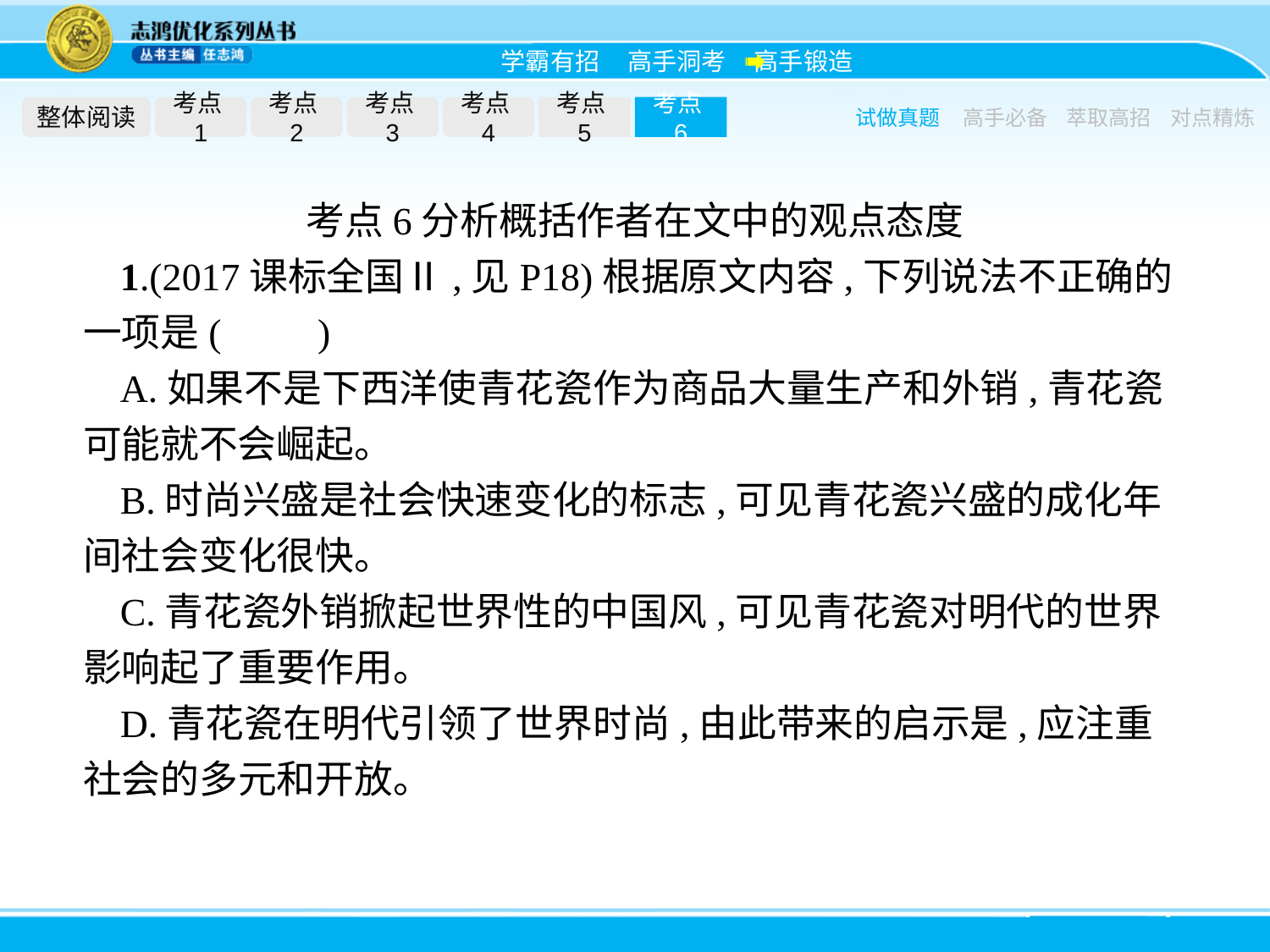

整体阅读
考点1
考点2
考点3
考点4
考点5
考点6
试做真题
高手必备
萃取高招
对点精炼
考点6分析概括作者在文中的观点态度
1.(2017课标全国Ⅱ,见P18)根据原文内容,下列说法不正确的一项是(　　)
A.如果不是下西洋使青花瓷作为商品大量生产和外销,青花瓷可能就不会崛起。
B.时尚兴盛是社会快速变化的标志,可见青花瓷兴盛的成化年间社会变化很快。
C.青花瓷外销掀起世界性的中国风,可见青花瓷对明代的世界影响起了重要作用。
D.青花瓷在明代引领了世界时尚,由此带来的启示是,应注重社会的多元和开放。